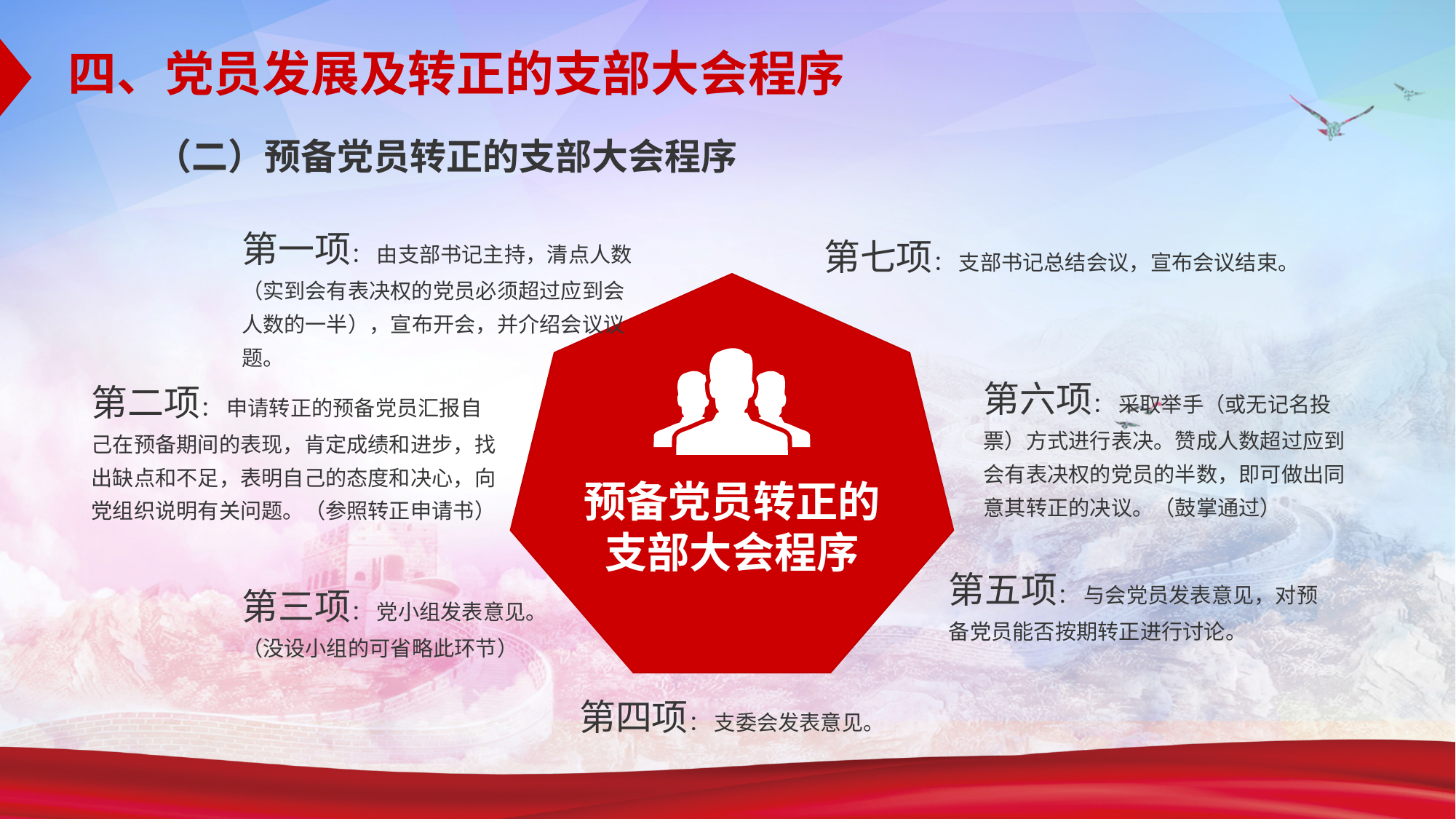

四、党员发展及转正的支部大会程序

（二）预备党员转正的支部大会程序
第一项： 由支部书记主持，清点人数（实到会有表决权的党员必须超过应到会人数的一半），宣布开会，并介绍会议议题。
第七项： 支部书记总结会议，宣布会议结束。

第六项： 采取举手（或无记名投票）方式进行表决。赞成人数超过应到会有表决权的党员的半数，即可做出同意其转正的决议。（鼓掌通过）
第二项： 申请转正的预备党员汇报自己在预备期间的表现，肯定成绩和进步，找出缺点和不足，表明自己的态度和决心，向党组织说明有关问题。（参照转正申请书）
预备党员转正的
支部大会程序
第五项： 与会党员发表意见，对预备党员能否按期转正进行讨论。
第三项： 党小组发表意见。（没设小组的可省略此环节）
第四项： 支委会发表意见。